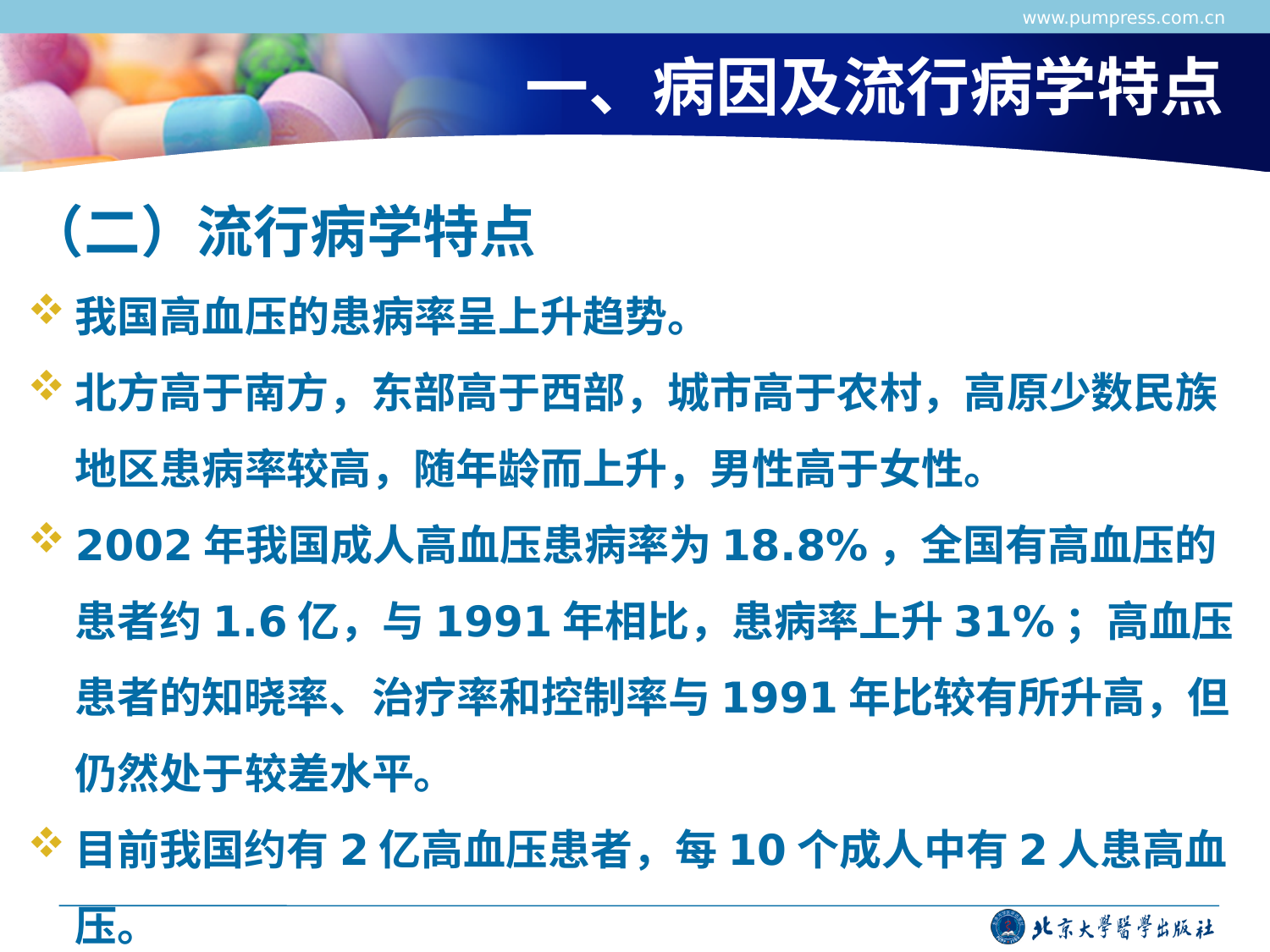

www.pumpress.com.cn
# 一、病因及流行病学特点
（二）流行病学特点
我国高血压的患病率呈上升趋势。
北方高于南方，东部高于西部，城市高于农村，高原少数民族地区患病率较高，随年龄而上升，男性高于女性。
2002年我国成人高血压患病率为18.8%，全国有高血压的患者约1.6亿，与1991年相比，患病率上升31%；高血压患者的知晓率、治疗率和控制率与1991年比较有所升高，但仍然处于较差水平。
目前我国约有2亿高血压患者，每10个成人中有2人患高血压。